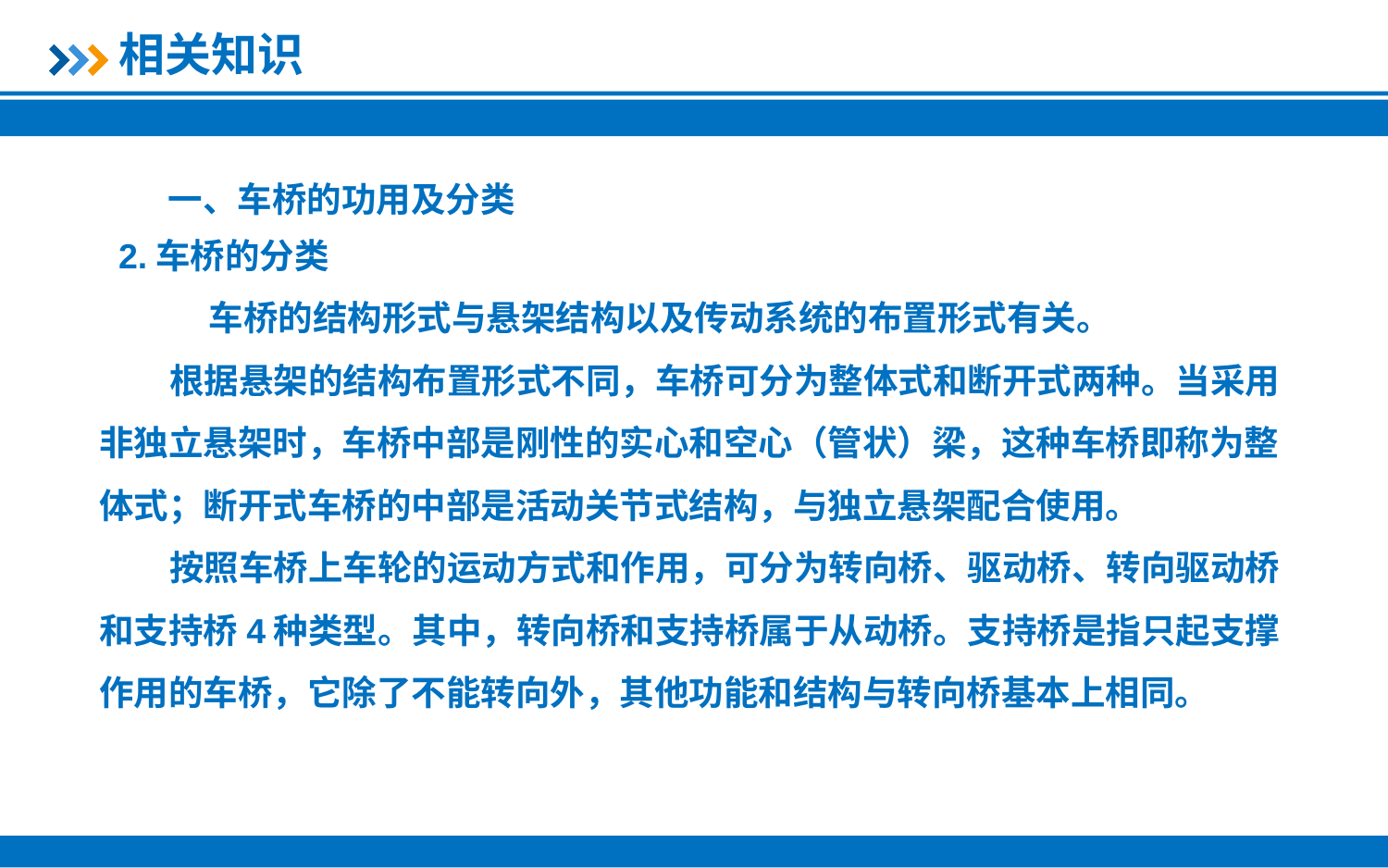

相关知识
一、车桥的功用及分类

  2.车桥的分类       车桥的结构形式与悬架结构以及传动系统的布置形式有关。
  根据悬架的结构布置形式不同，车桥可分为整体式和断开式两种。当采用非独立悬架时，车桥中部是刚性的实心和空心（管状）梁，这种车桥即称为整体式；断开式车桥的中部是活动关节式结构，与独立悬架配合使用。
  按照车桥上车轮的运动方式和作用，可分为转向桥、驱动桥、转向驱动桥和支持桥4种类型。其中，转向桥和支持桥属于从动桥。支持桥是指只起支撑作用的车桥，它除了不能转向外，其他功能和结构与转向桥基本上相同。